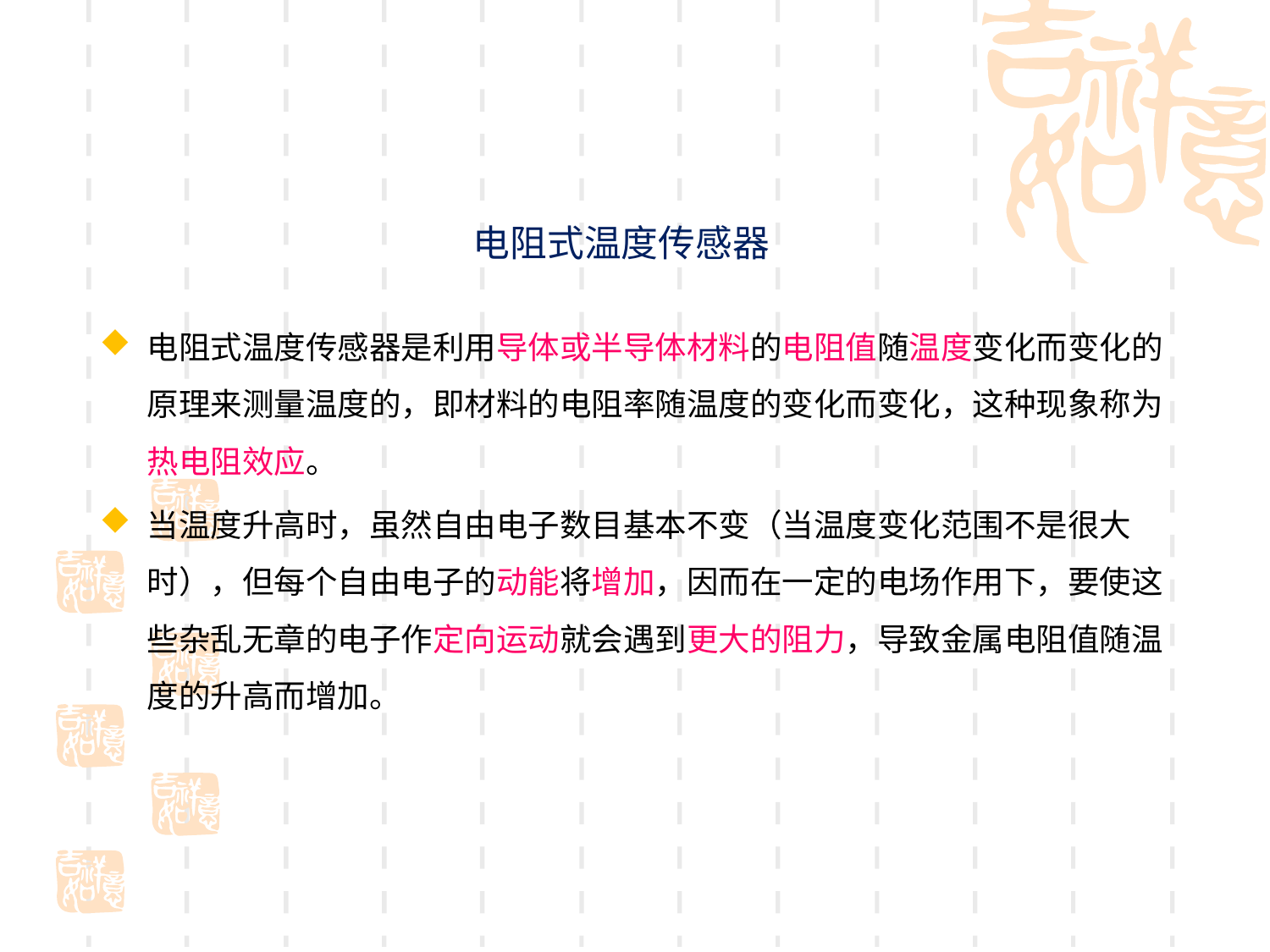

电阻式温度传感器
电阻式温度传感器是利用导体或半导体材料的电阻值随温度变化而变化的原理来测量温度的，即材料的电阻率随温度的变化而变化，这种现象称为热电阻效应。
当温度升高时，虽然自由电子数目基本不变（当温度变化范围不是很大时），但每个自由电子的动能将增加，因而在一定的电场作用下，要使这些杂乱无章的电子作定向运动就会遇到更大的阻力，导致金属电阻值随温度的升高而增加。
42